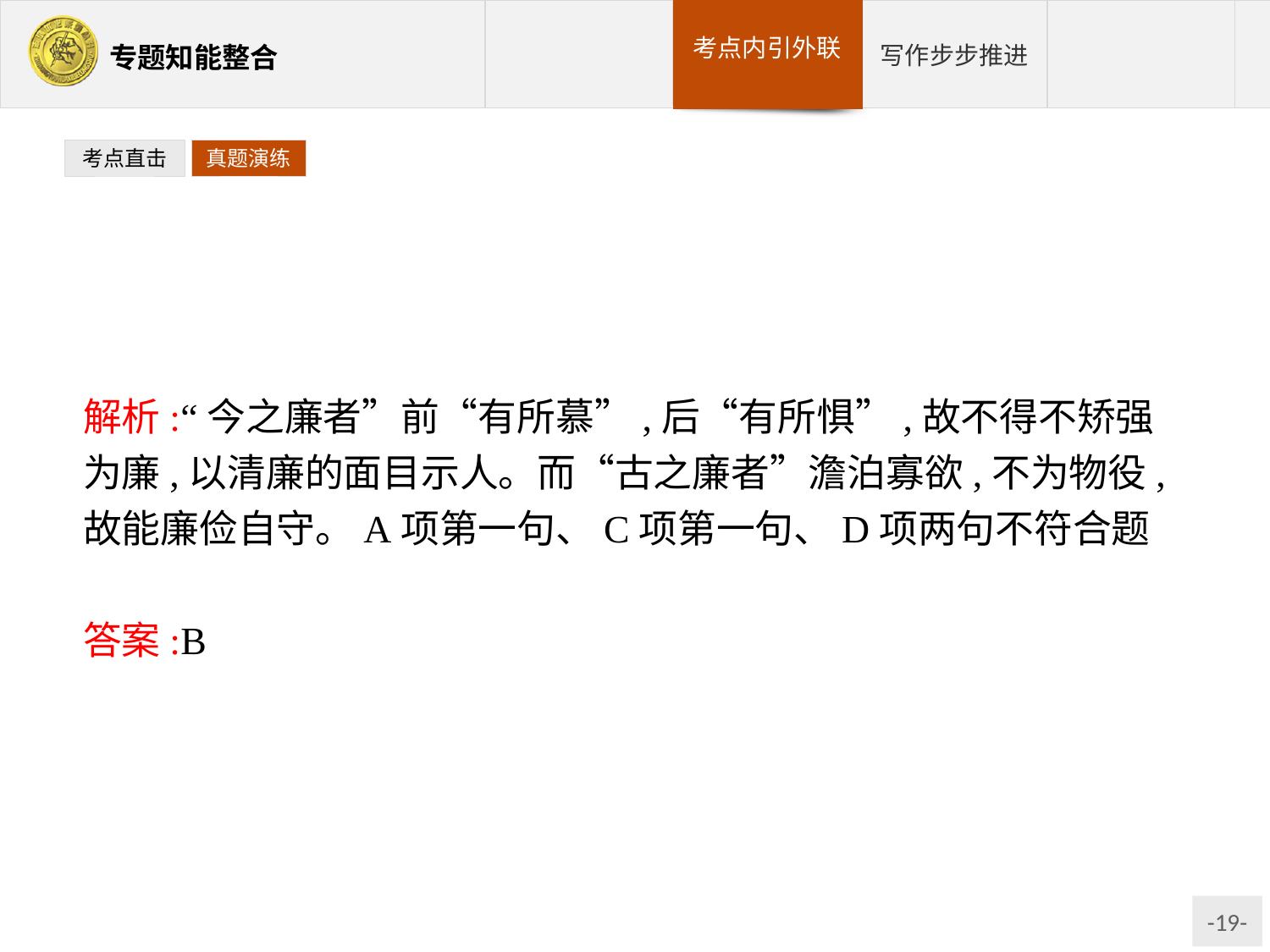

考点直击
真题演练
解析:“今之廉者”前“有所慕”,后“有所惧”,故不得不矫强为廉,以清廉的面目示人。而“古之廉者”澹泊寡欲,不为物役,故能廉俭自守。A项第一句、C项第一句、D项两句不符合题干要求。
答案:B